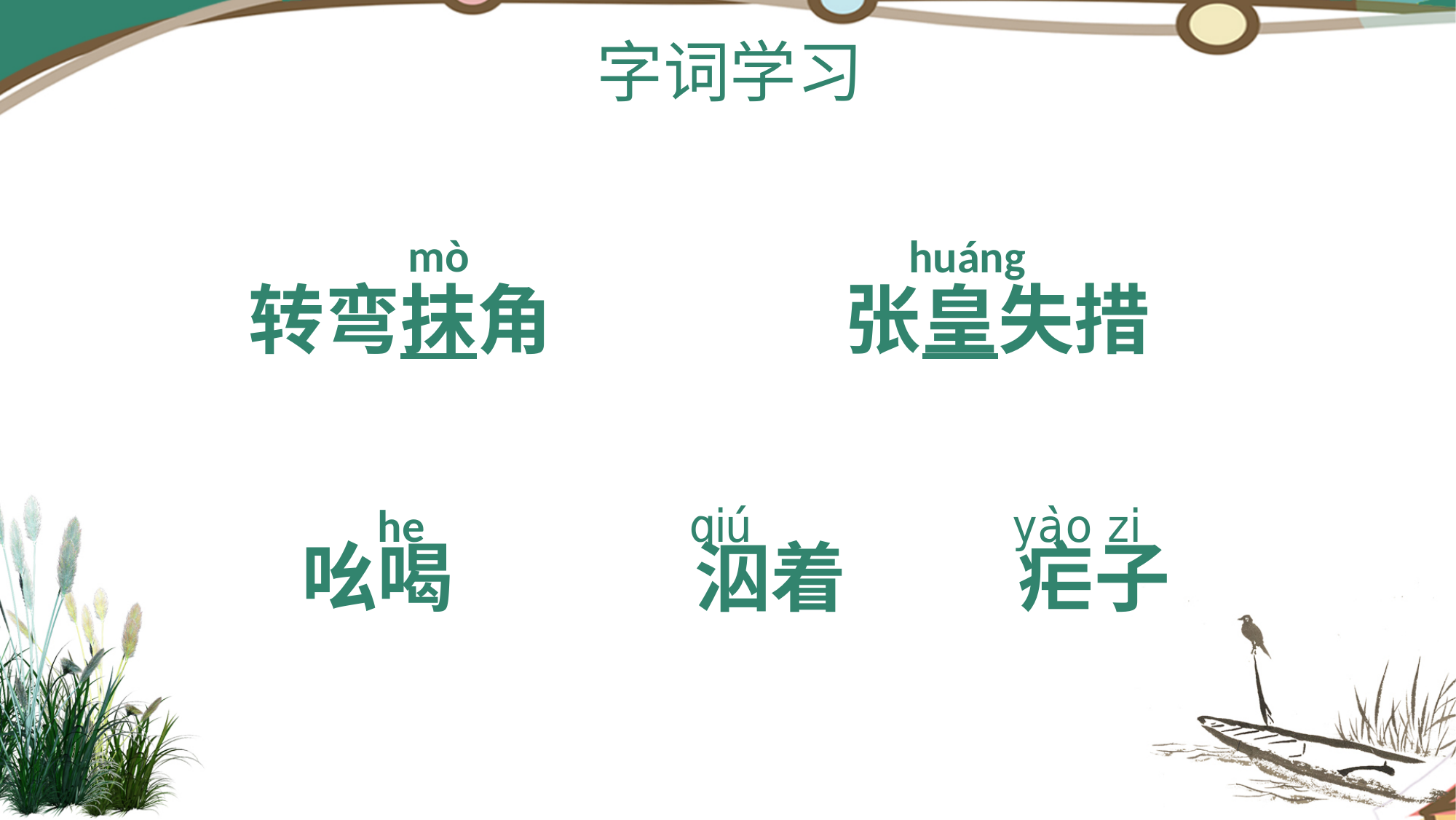

字词学习
mò
huáng
转弯抹角                 张皇失措

  吆喝              泅着          疟子
yào zi
he
qiú